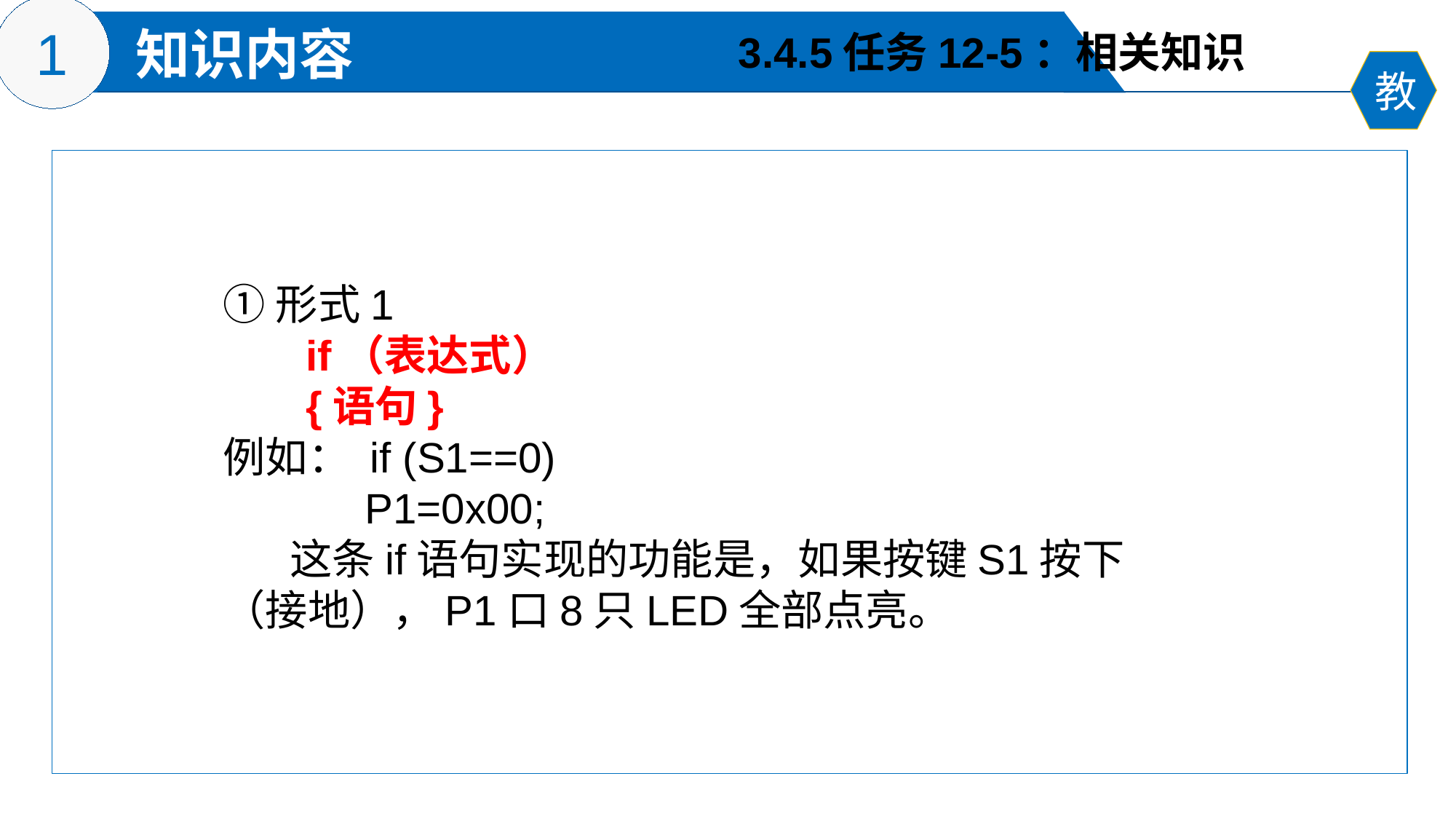

3.4.5任务12-5：相关知识

①形式1
       if（表达式）
       {语句}
例如： if (S1==0)
            P1=0x00;
      这条if语句实现的功能是，如果按键S1按下（接地），P1口8只LED全部点亮。